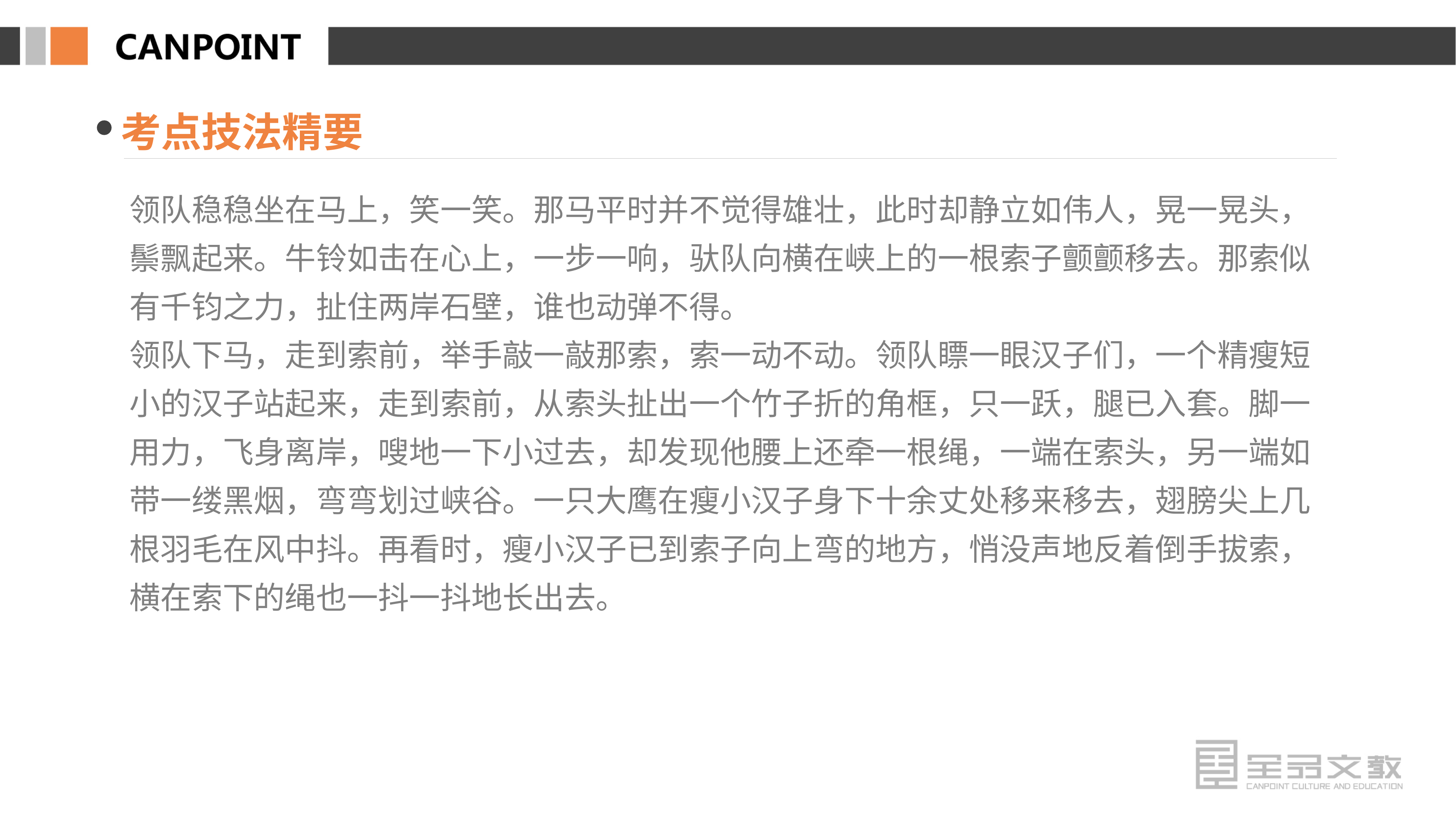

考点技法精要

领队稳稳坐在马上，笑一笑。那马平时并不觉得雄壮，此时却静立如伟人，晃一晃头，鬃飘起来。牛铃如击在心上，一步一响，驮队向横在峡上的一根索子颤颤移去。那索似有千钧之力，扯住两岸石壁，谁也动弹不得。
领队下马，走到索前，举手敲一敲那索，索一动不动。领队瞟一眼汉子们，一个精瘦短小的汉子站起来，走到索前，从索头扯出一个竹子折的角框，只一跃，腿已入套。脚一用力，飞身离岸，嗖地一下小过去，却发现他腰上还牵一根绳，一端在索头，另一端如带一缕黑烟，弯弯划过峡谷。一只大鹰在瘦小汉子身下十余丈处移来移去，翅膀尖上几根羽毛在风中抖。再看时，瘦小汉子已到索子向上弯的地方，悄没声地反着倒手拔索，横在索下的绳也一抖一抖地长出去。